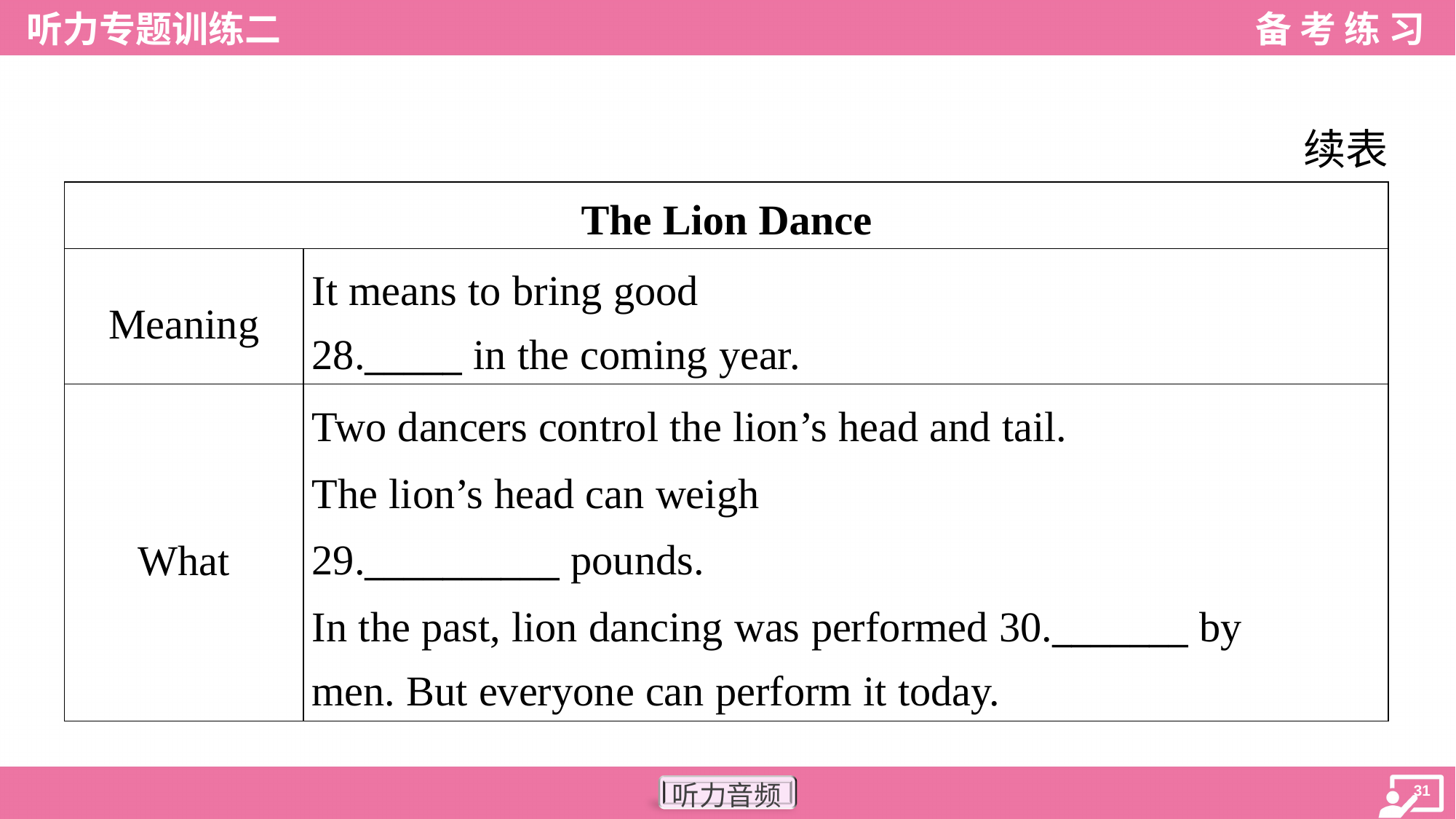

续表
| The Lion Dance |  |
| --- | --- |
| Meaning | It means to bring good 28.\_\_\_\_\_ in the coming year. |
| What | Two dancers control the lion’s head and tail. The lion’s head can weigh 29.\_\_\_\_\_\_\_\_\_\_ pounds. In the past, lion dancing was performed 30.\_\_\_\_\_\_\_ by men. But everyone can perform it today. |